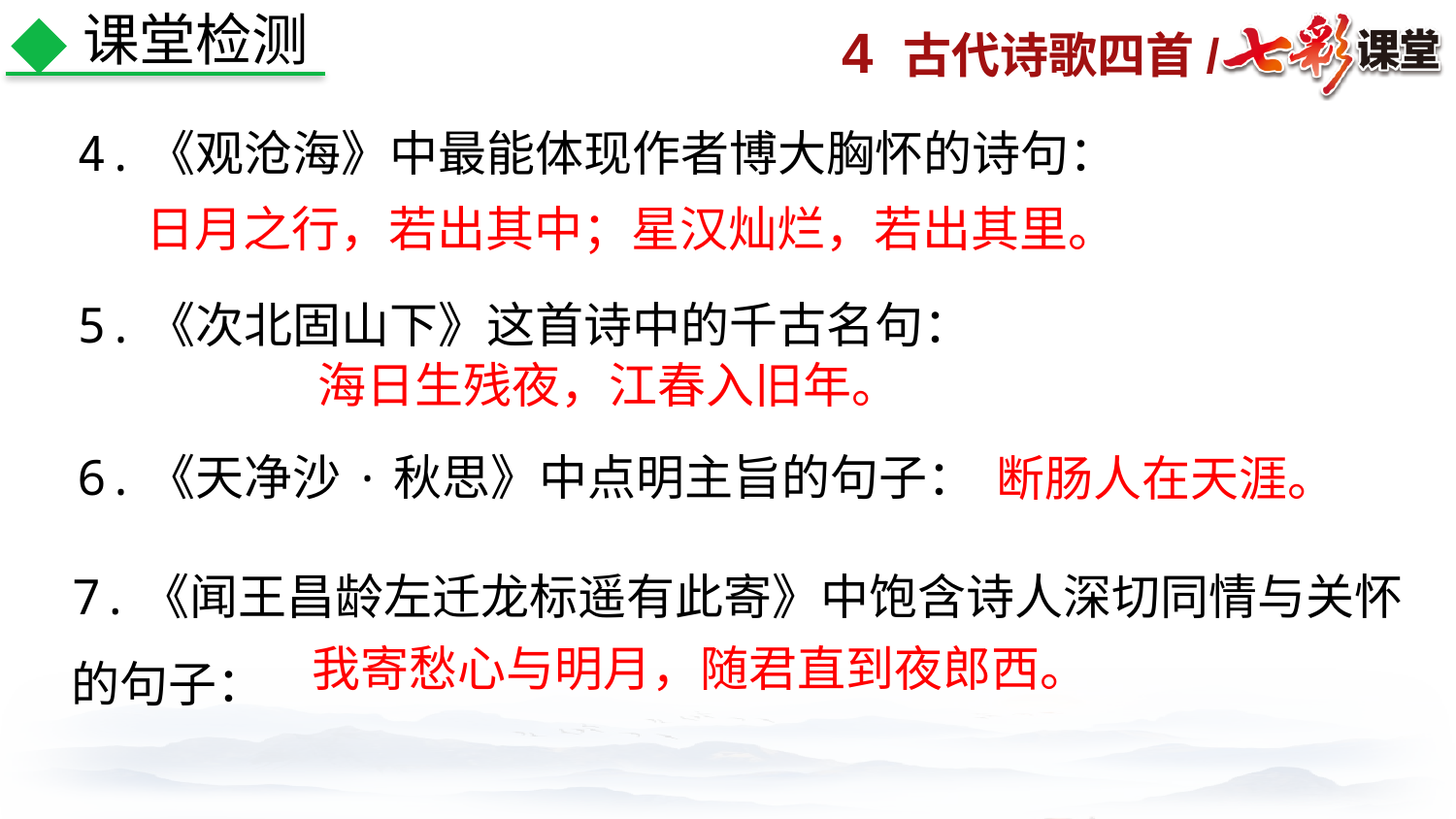

课堂检测

4.《观沧海》中最能体现作者博大胸怀的诗句：
日月之行，若出其中；星汉灿烂，若出其里。
5.《次北固山下》这首诗中的千古名句：
海日生残夜，江春入旧年。
断肠人在天涯。
6.《天净沙·秋思》中点明主旨的句子：
7.《闻王昌龄左迁龙标遥有此寄》中饱含诗人深切同情与关怀的句子：
我寄愁心与明月，随君直到夜郎西。